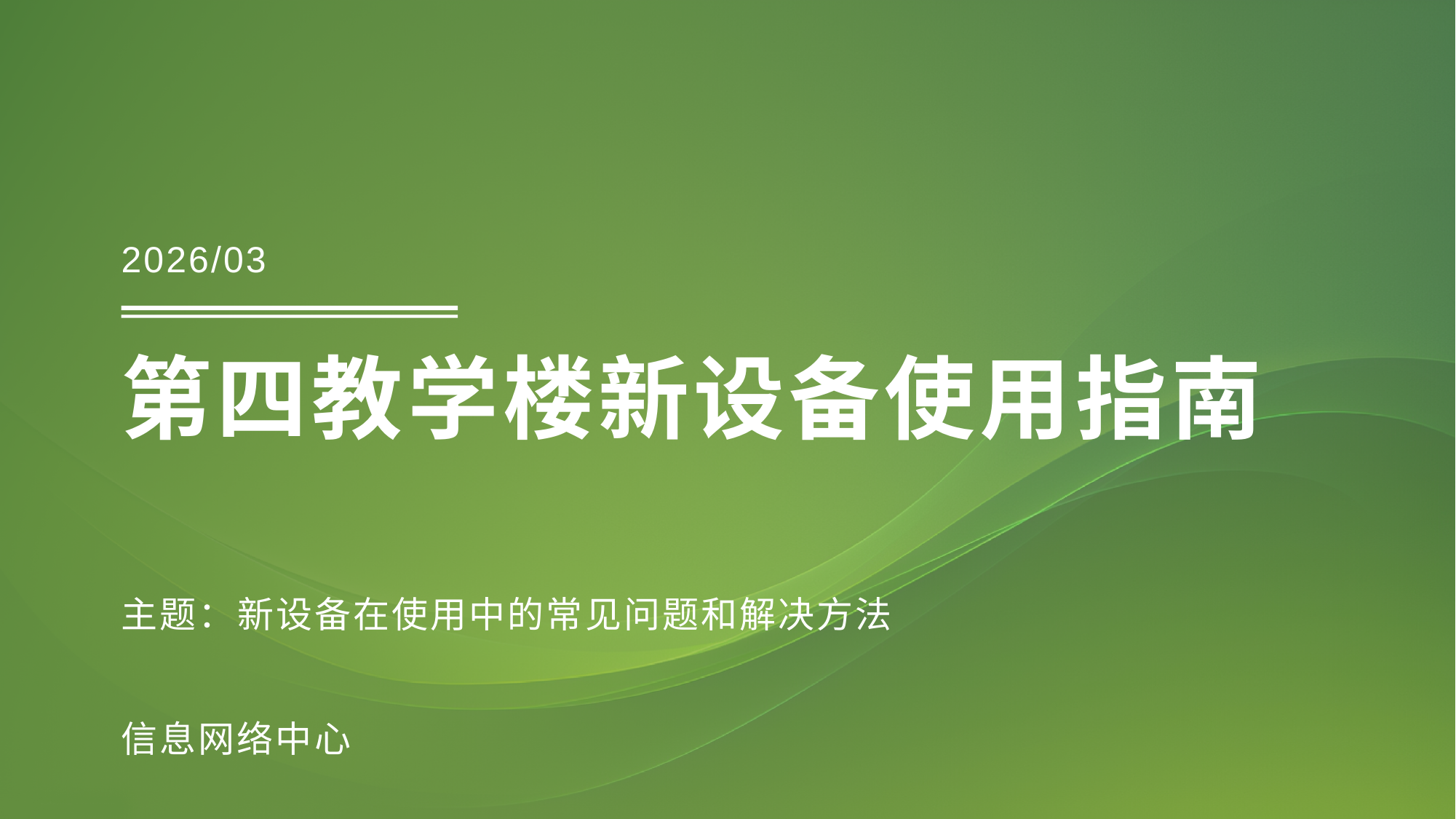

2026/03
第四教学楼新设备使用指南
主题：新设备在使用中的常见问题和解决方法
信息网络中心